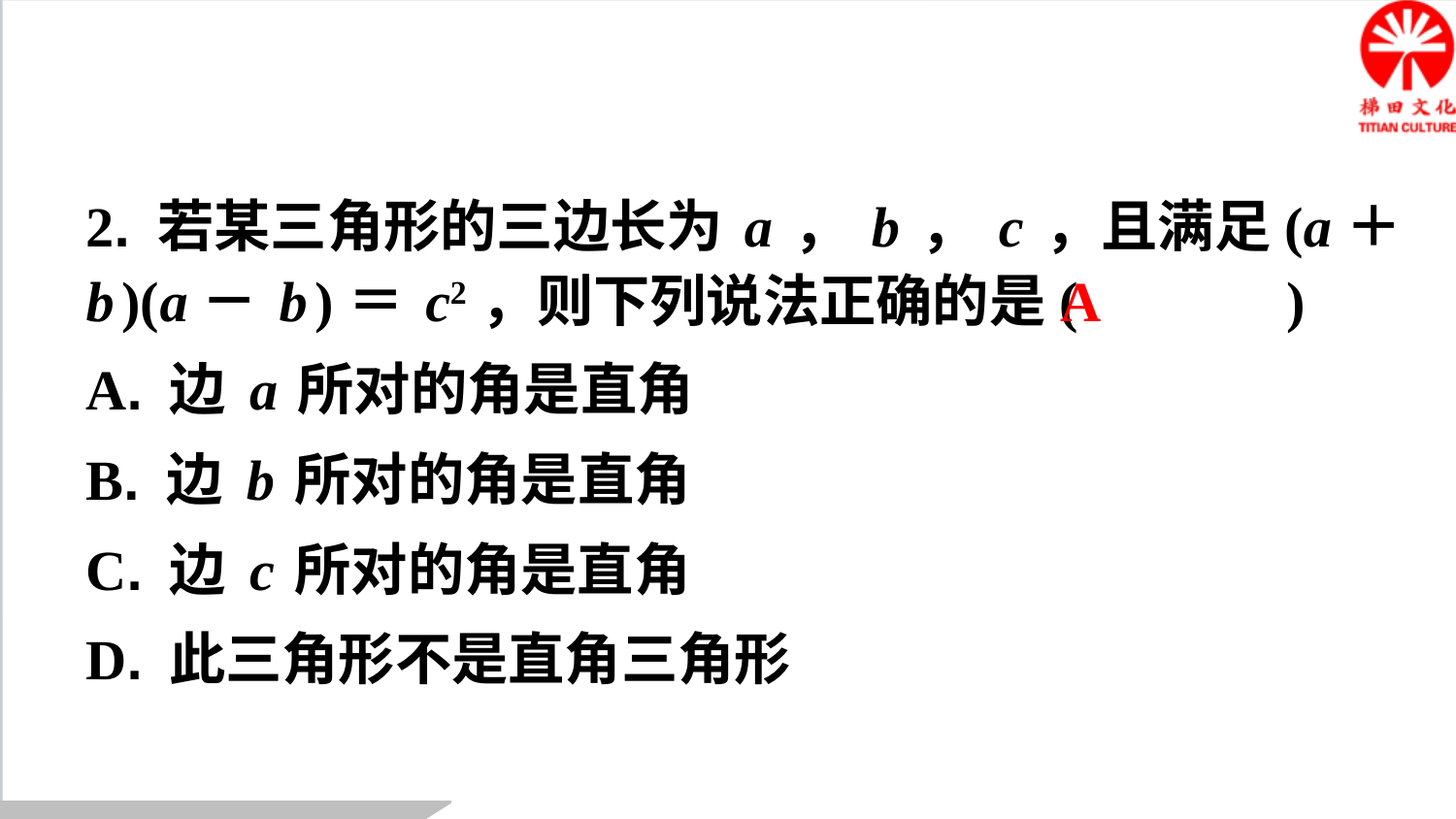

2. 若某三角形的三边长为a，b，c，且满足(a＋
b)(a－b)＝c2，则下列说法正确的是(　A　)
A
| A. 边a所对的角是直角 |
| --- |
| B. 边b所对的角是直角 |
| C. 边c所对的角是直角 |
| D. 此三角形不是直角三角形 |